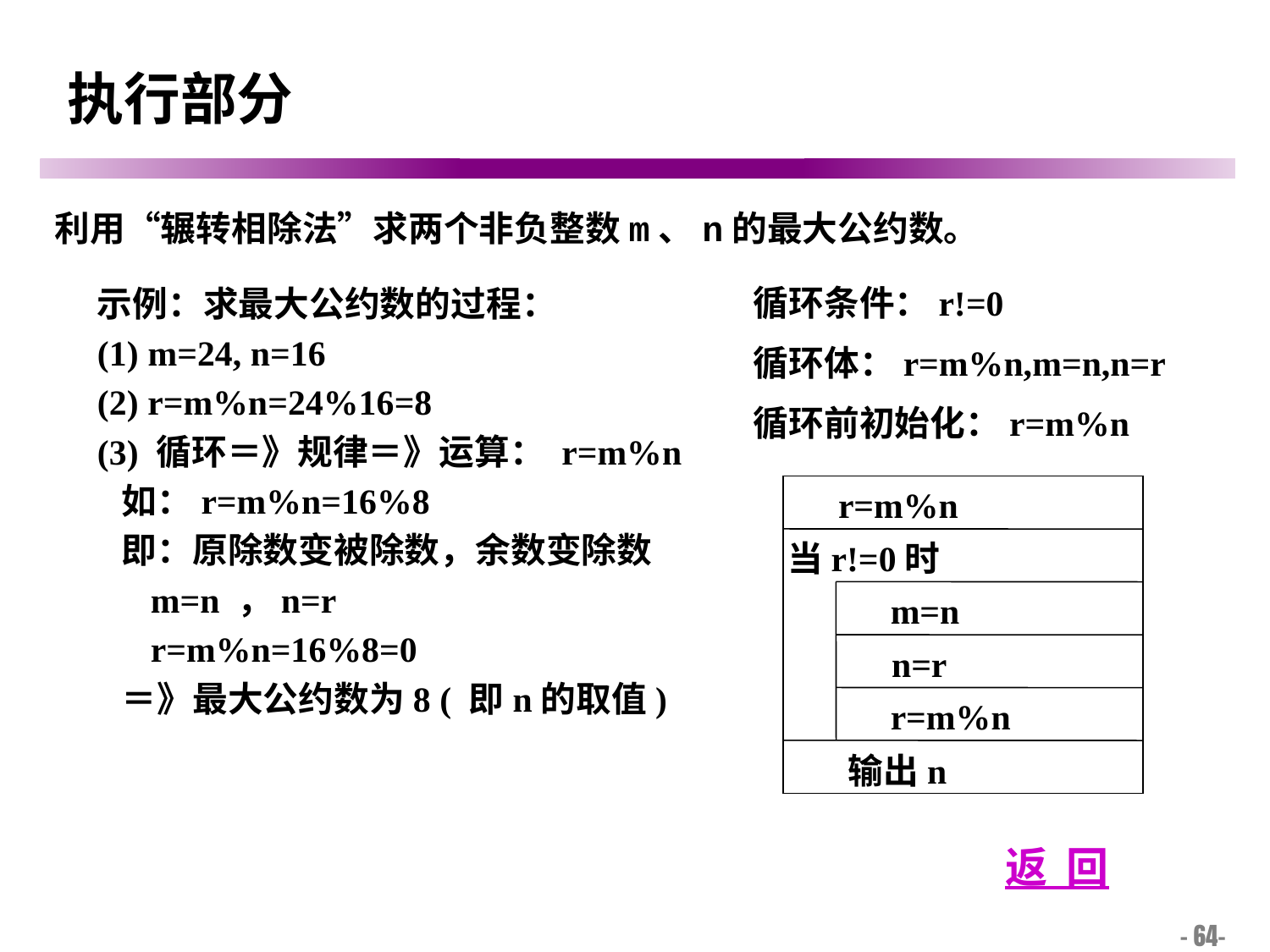

# 执行部分
利用“辗转相除法”求两个非负整数m、n的最大公约数。
示例：求最大公约数的过程：
(1) m=24, n=16
(2) r=m%n=24%16=8
(3) 循环＝》规律＝》运算： r=m%n
  如：r=m%n=16%8
  即：原除数变被除数，余数变除数
      m=n ，n=r
      r=m%n=16%8=0
  ＝》最大公约数为8 ( 即n的取值)
循环条件：r!=0
循环体：r=m%n,m=n,n=r
循环前初始化：r=m%n

r=m%n
当r!=0时
m=n
n=r
r=m%n
输出n
返  回
 - 64-